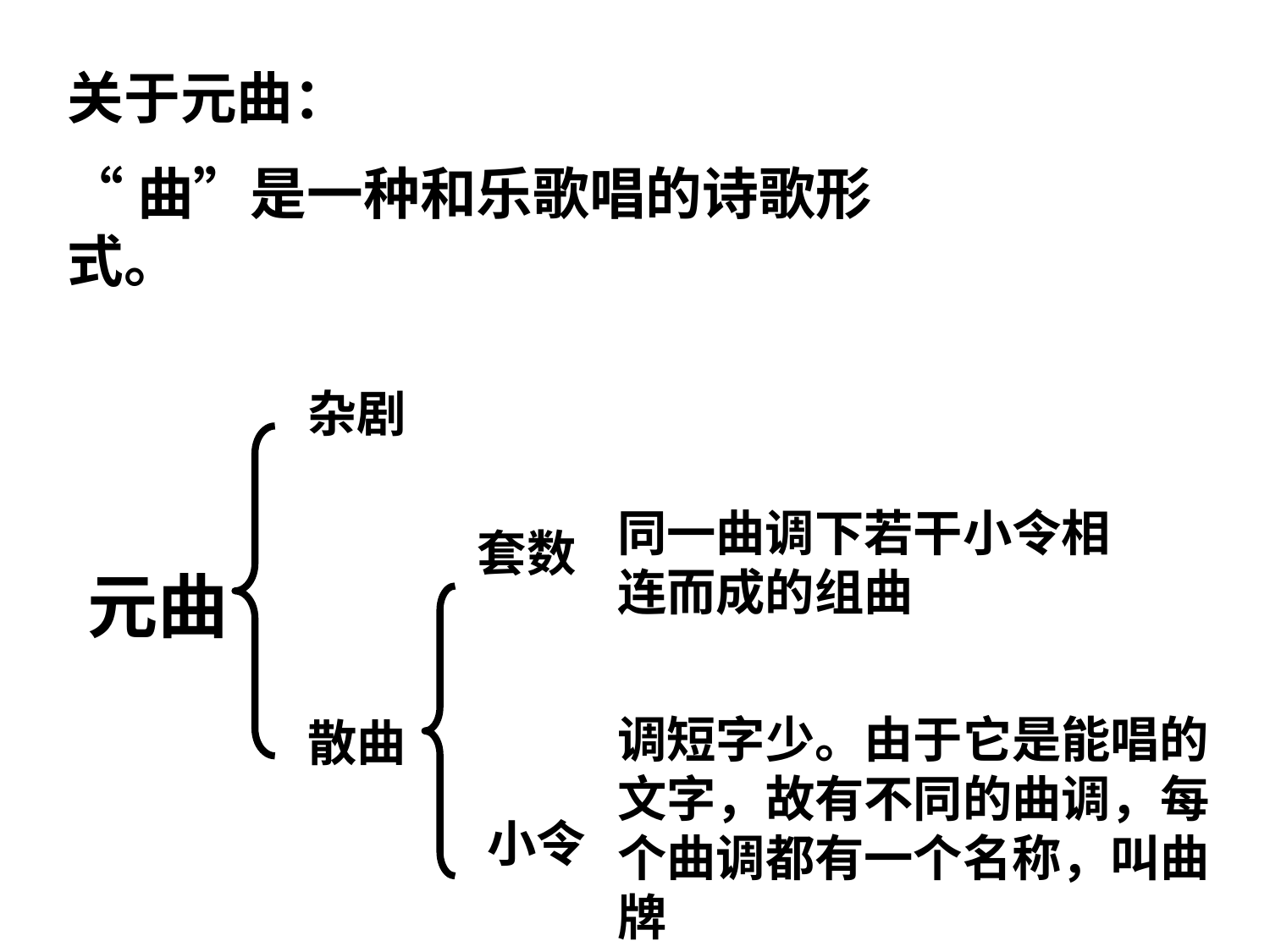

关于元曲：
“曲”是一种和乐歌唱的诗歌形式。

杂剧

同一曲调下若干小令相连而成的组曲
套数
元曲

调短字少。由于它是能唱的文字，故有不同的曲调，每个曲调都有一个名称，叫曲牌
散曲
小令